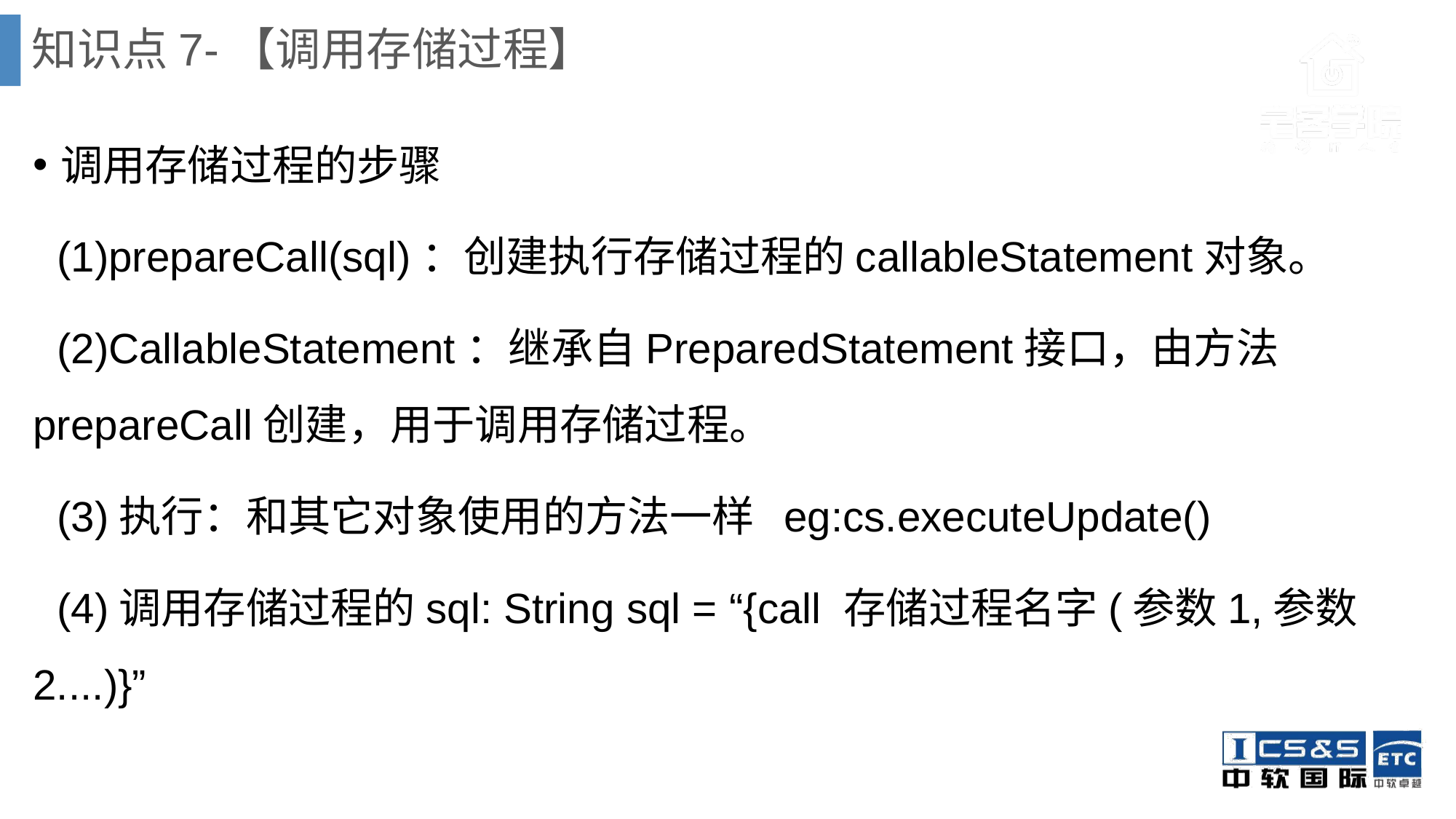

# 知识点7-【调用存储过程】
调用存储过程的步骤
  (1)prepareCall(sql)：创建执行存储过程的callableStatement对象。
  (2)CallableStatement：继承自PreparedStatement接口，由方法prepareCall创建，用于调用存储过程。
  (3)执行：和其它对象使用的方法一样  eg:cs.executeUpdate()
  (4)调用存储过程的sql: String sql = “{call 存储过程名字(参数1,参数2....)}”